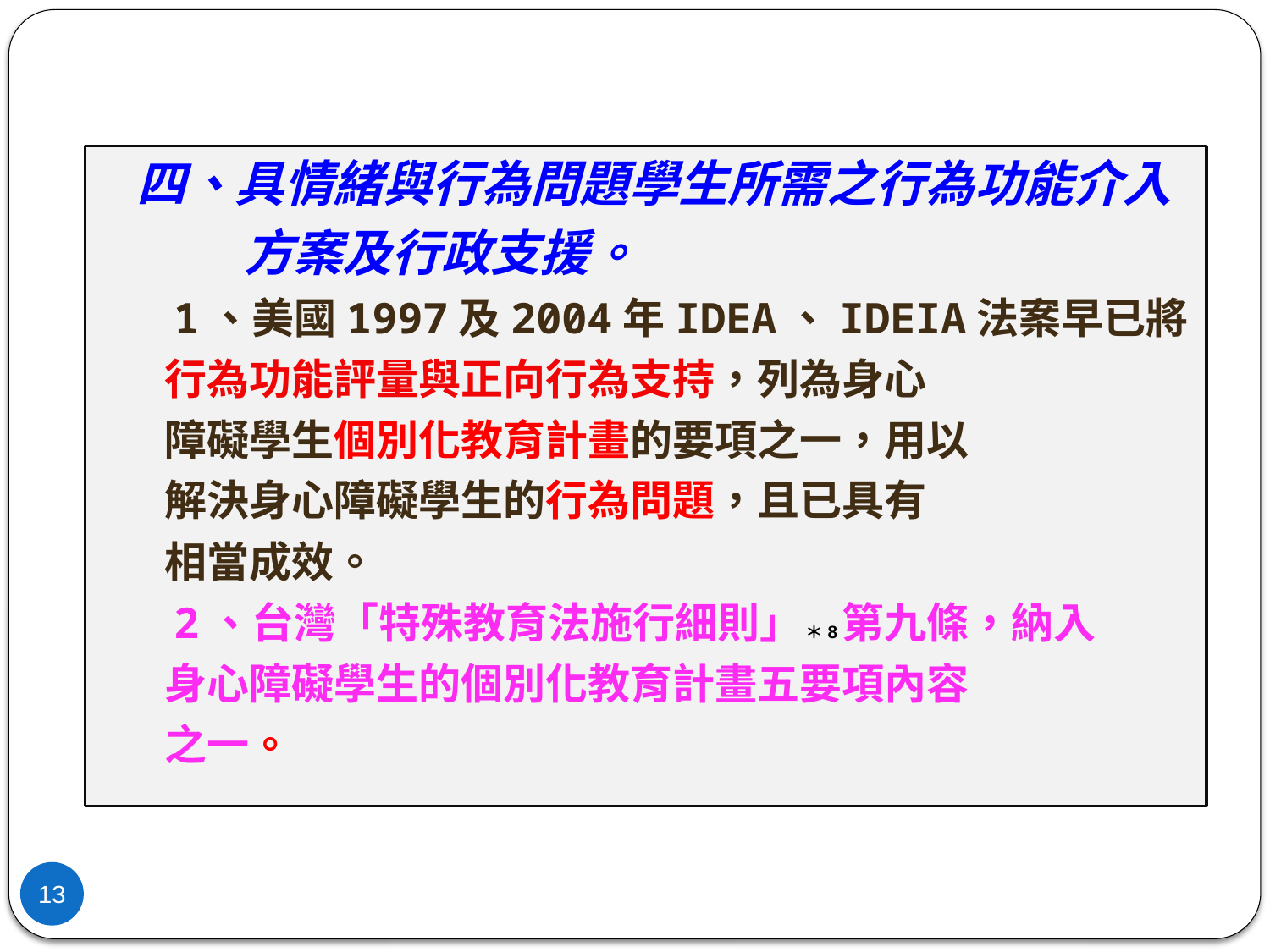

四、具情緒與行為問題學生所需之行為功能介入
            方案及行政支援。
   1、美國1997及2004年IDEA、IDEIA法案早已將
      行為功能評量與正向行為支持，列為身心
      障礙學生個別化教育計畫的要項之一，用以
      解決身心障礙學生的行為問題，且已具有
      相當成效。
   2、台灣「特殊教育法施行細則」 ＊8第九條，納入
      身心障礙學生的個別化教育計畫五要項內容
      之一。

13